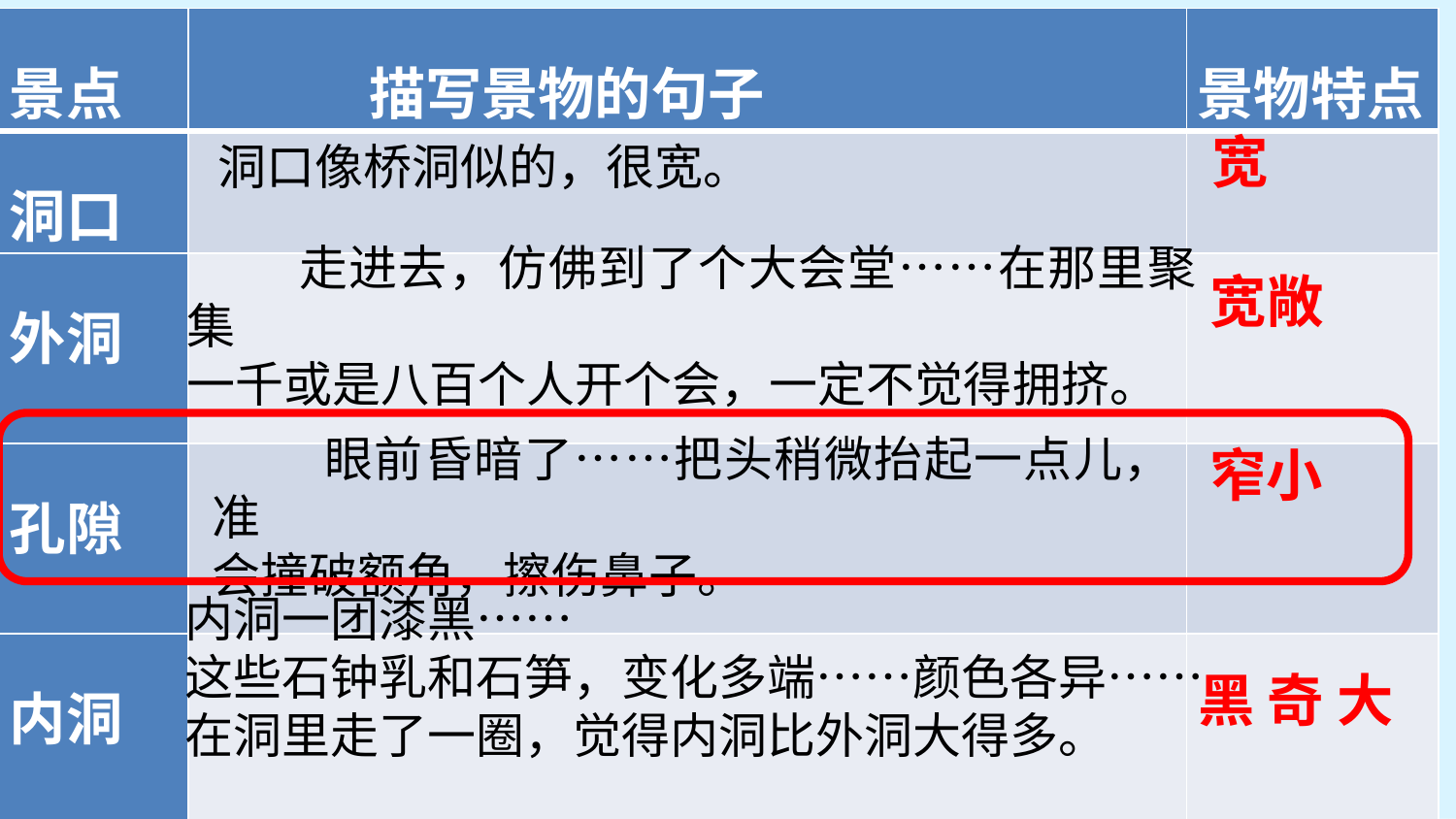

| 景点 | 描写景物的句子 | 景物特点 |
| --- | --- | --- |
| 洞口 |  |  |
| 外洞 |  |  |
| 孔隙 |  |  |
| 内洞 |  |  |
宽
洞口像桥洞似的，很宽。
宽敞
        走进去，仿佛到了个大会堂……在那里聚集
一千或是八百个人开个会，一定不觉得拥挤。
窄小

        眼前昏暗了……把头稍微抬起一点儿，准
会撞破额角，擦伤鼻子。
内洞一团漆黑……
这些石钟乳和石笋，变化多端……颜色各异……
在洞里走了一圈，觉得内洞比外洞大得多。
黑 奇 大